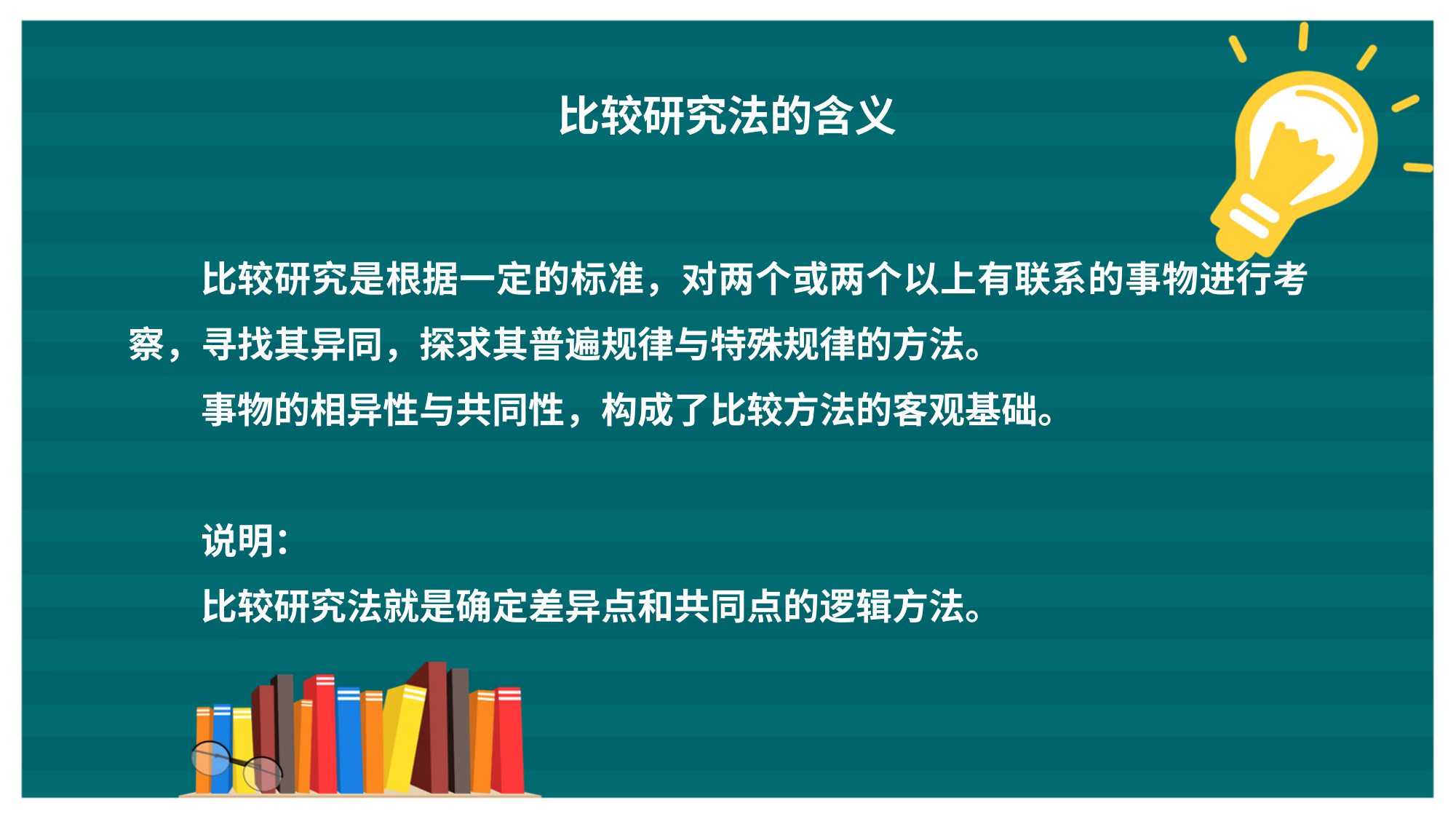

比较研究法的含义
比较研究是根据一定的标准，对两个或两个以上有联系的事物进行考察，寻找其异同，探求其普遍规律与特殊规律的方法。
事物的相异性与共同性，构成了比较方法的客观基础。

说明：
比较研究法就是确定差异点和共同点的逻辑方法。